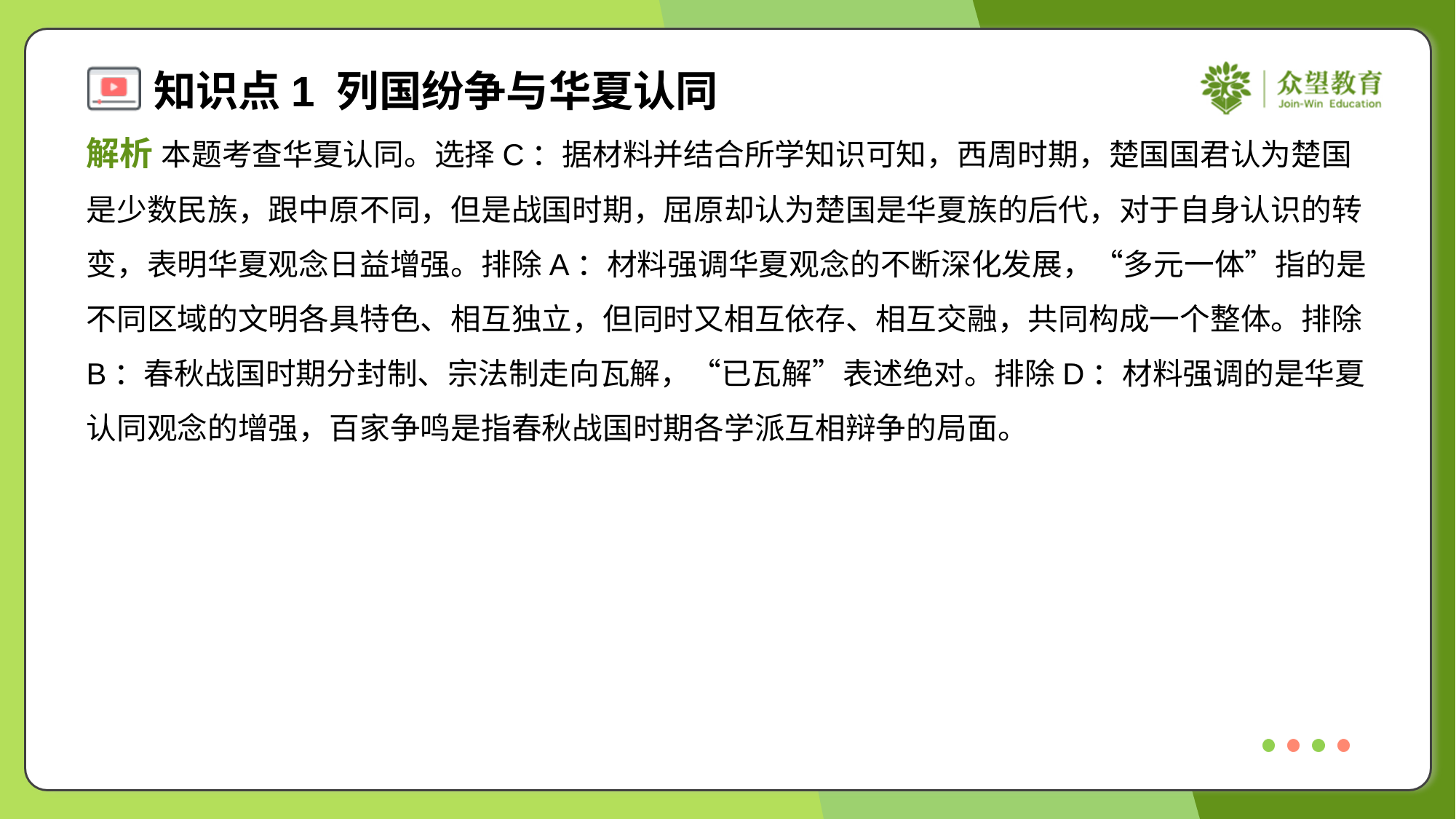

解析 本题考查华夏认同。选择C：据材料并结合所学知识可知，西周时期，楚国国君认为楚国
是少数民族，跟中原不同，但是战国时期，屈原却认为楚国是华夏族的后代，对于自身认识的转
变，表明华夏观念日益增强。排除A：材料强调华夏观念的不断深化发展，“多元一体”指的是
不同区域的文明各具特色、相互独立，但同时又相互依存、相互交融，共同构成一个整体。排除
B：春秋战国时期分封制、宗法制走向瓦解，“已瓦解”表述绝对。排除D：材料强调的是华夏
认同观念的增强，百家争鸣是指春秋战国时期各学派互相辩争的局面。